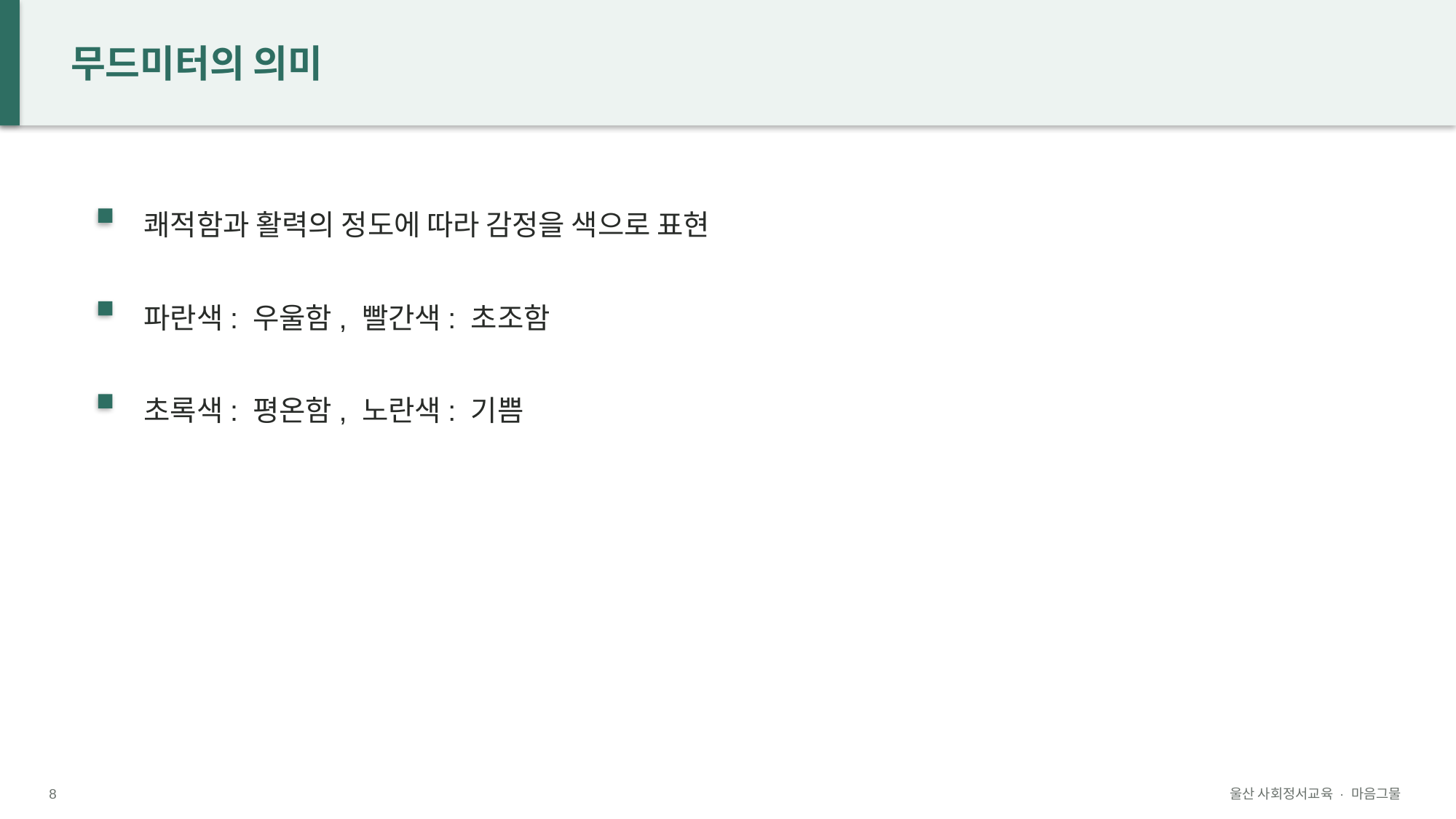

무드미터의 의미
쾌적함과 활력의 정도에 따라 감정을 색으로 표현

파란색: 우울함, 빨간색: 초조함

초록색: 평온함, 노란색: 기쁨

8
울산 사회정서교육 · 마음그물